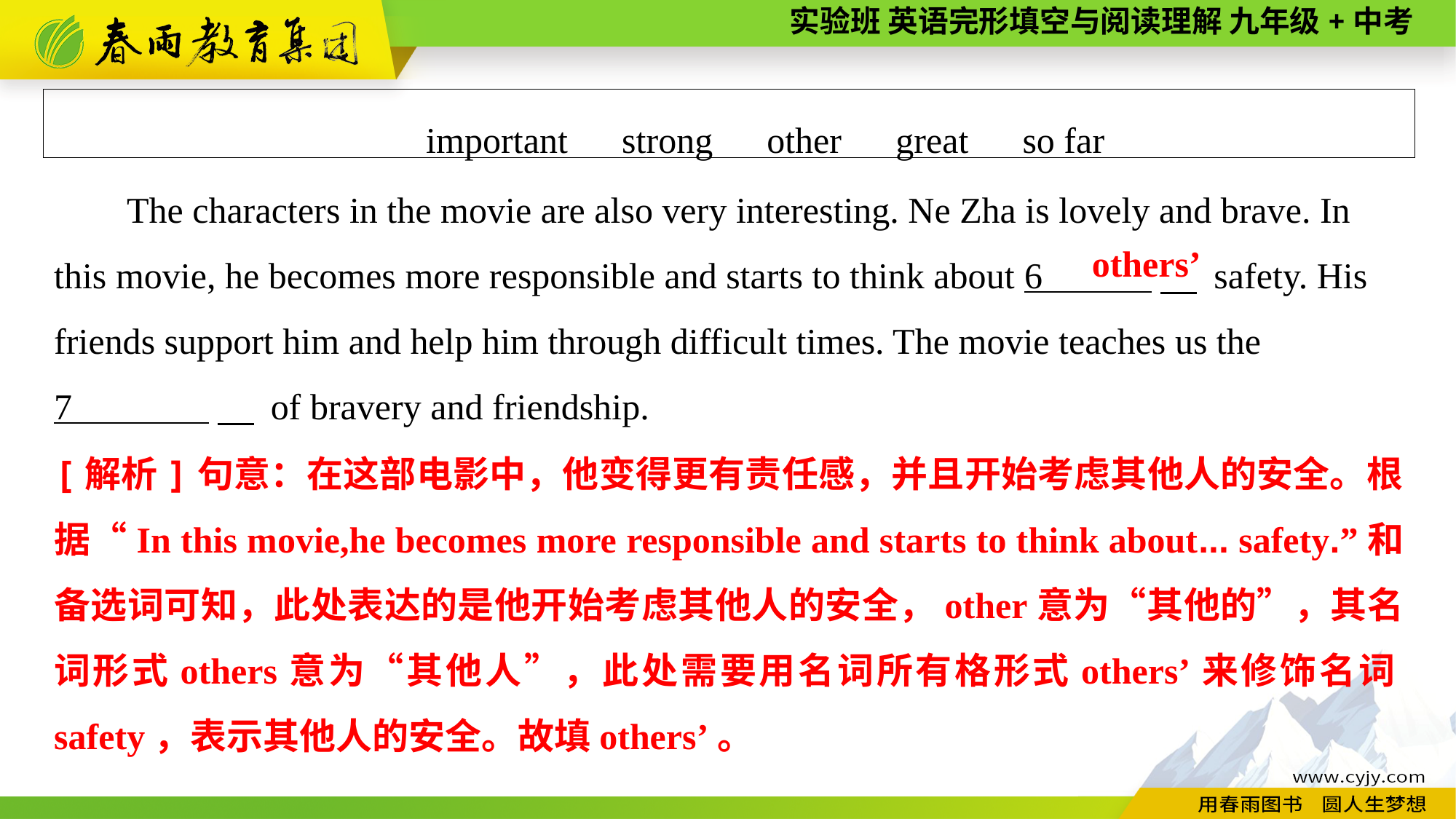

important　strong　other　great　so far
The characters in the movie are also very interesting. Ne Zha is lovely and brave. In this movie, he becomes more responsible and starts to think about 6            　 safety. His friends support him and help him through difficult times. The movie teaches us the
7               　 of bravery and friendship.
others’
[解析]句意：在这部电影中，他变得更有责任感，并且开始考虑其他人的安全。根据“In this movie,he becomes more responsible and starts to think about... safety.”和备选词可知，此处表达的是他开始考虑其他人的安全，other意为“其他的”，其名词形式others意为“其他人”，此处需要用名词所有格形式others’来修饰名词safety，表示其他人的安全。故填others’。